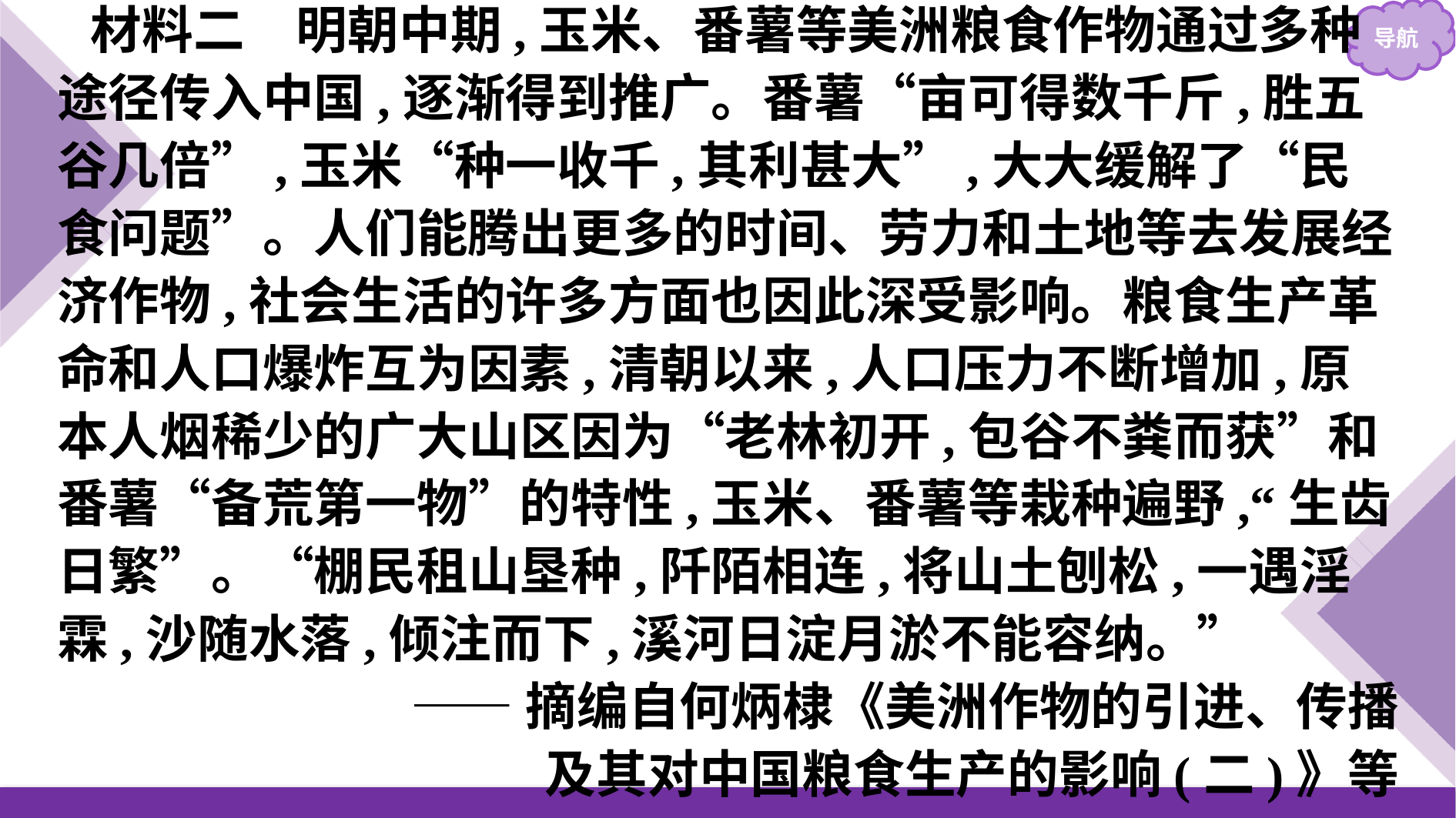

材料二　明朝中期,玉米、番薯等美洲粮食作物通过多种途径传入中国,逐渐得到推广。番薯“亩可得数千斤,胜五谷几倍”,玉米“种一收千,其利甚大”,大大缓解了“民食问题”。人们能腾出更多的时间、劳力和土地等去发展经济作物,社会生活的许多方面也因此深受影响。粮食生产革命和人口爆炸互为因素,清朝以来,人口压力不断增加,原本人烟稀少的广大山区因为“老林初开,包谷不粪而获”和番薯“备荒第一物”的特性,玉米、番薯等栽种遍野,“生齿日繁”。“棚民租山垦种,阡陌相连,将山土刨松,一遇淫霖,沙随水落,倾注而下,溪河日淀月淤不能容纳。”
——摘编自何炳棣《美洲作物的引进、传播
及其对中国粮食生产的影响(二)》等